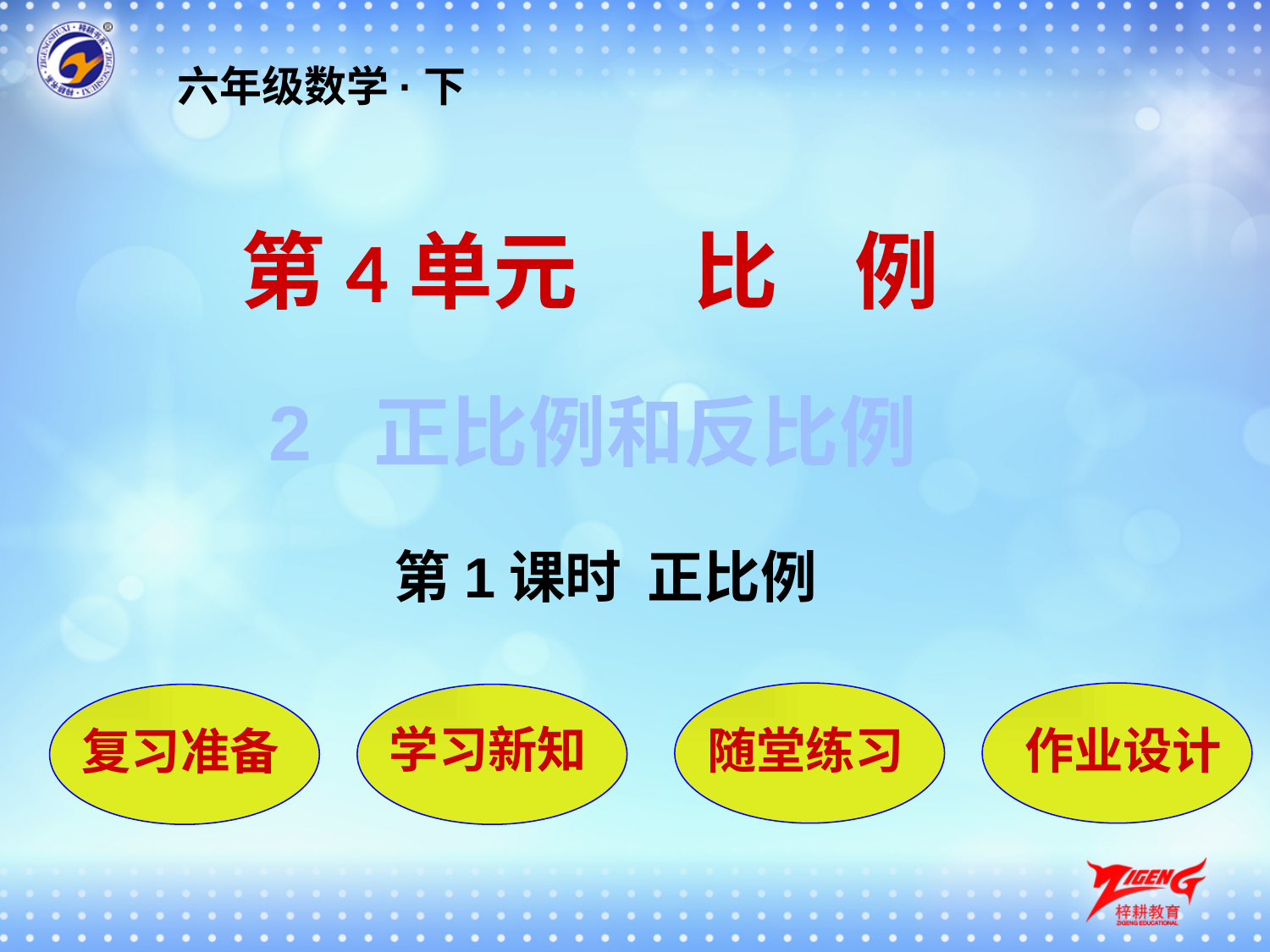

六年级数学·下
第4单元      比    例
2  正比例和反比例
第1课时  正比例

随堂练习

作业设计

复习准备

学习新知